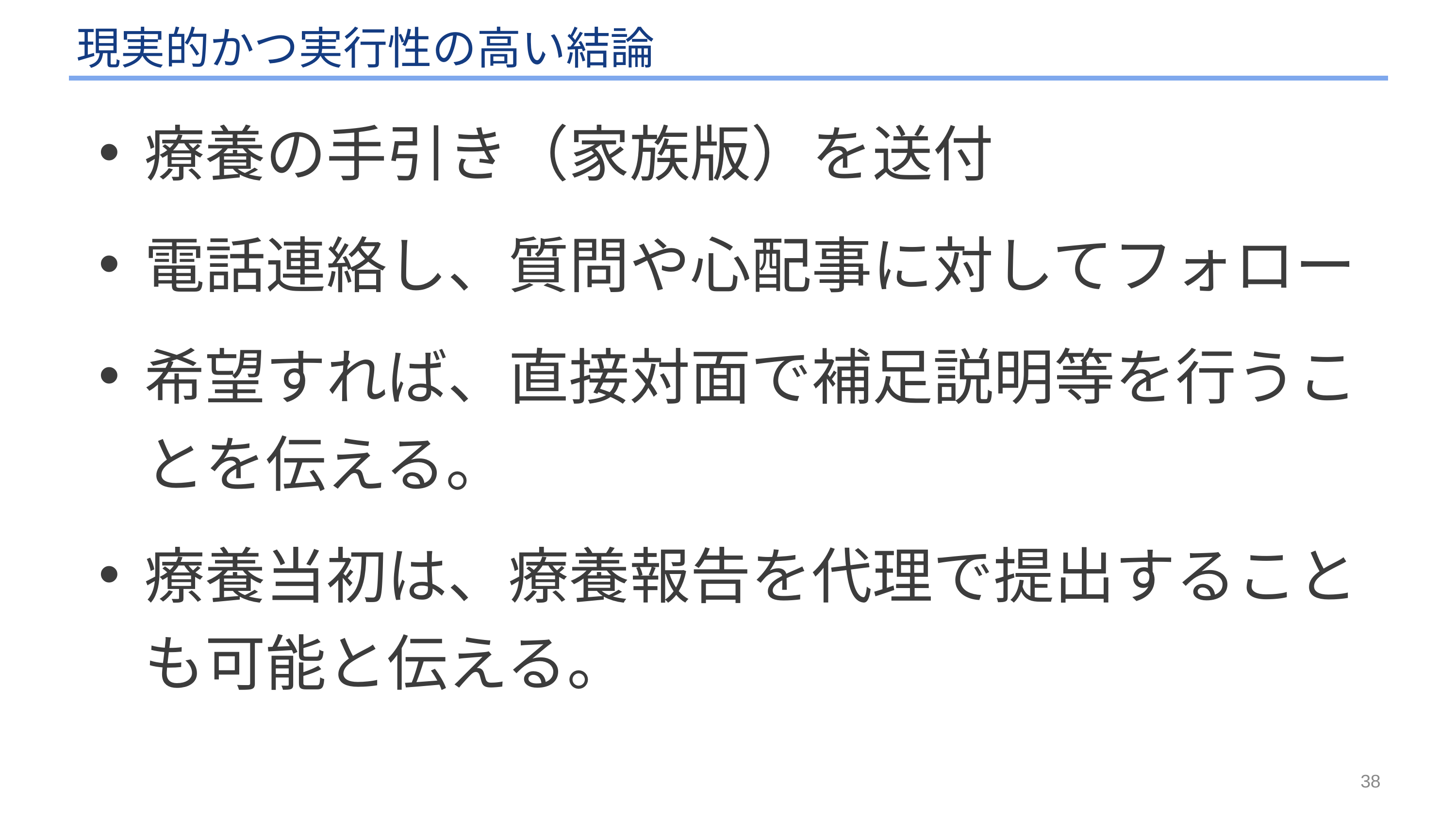

# 現実的かつ実行性の高い結論
療養の手引き（家族版）を送付
電話連絡し、質問や心配事に対してフォロー
希望すれば、直接対面で補足説明等を行うことを伝える。
療養当初は、療養報告を代理で提出することも可能と伝える。
38